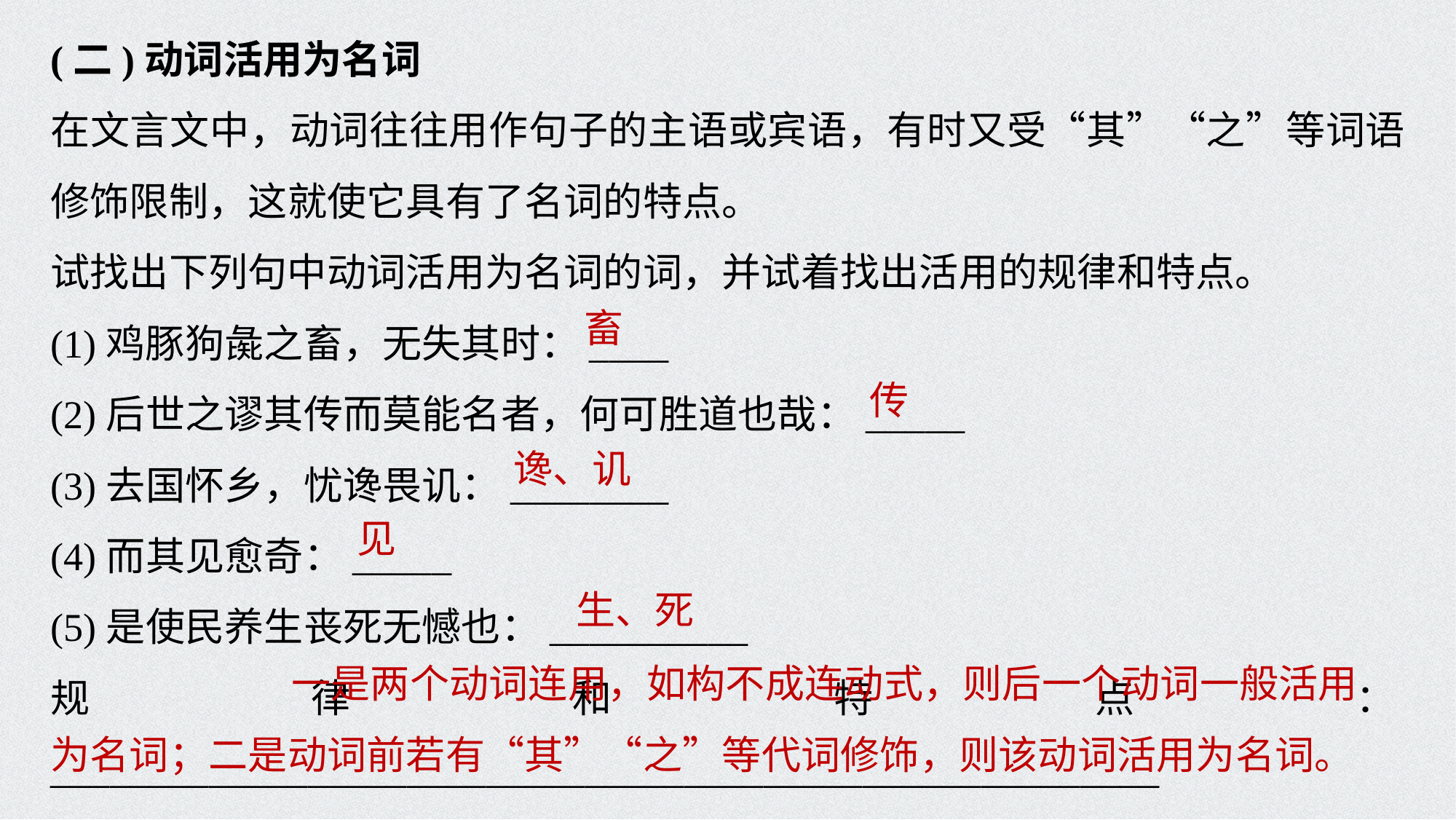

(二)动词活用为名词
在文言文中，动词往往用作句子的主语或宾语，有时又受“其”“之”等词语修饰限制，这就使它具有了名词的特点。
试找出下列句中动词活用为名词的词，并试着找出活用的规律和特点。
(1)鸡豚狗彘之畜，无失其时：____
(2)后世之谬其传而莫能名者，何可胜道也哉：_____
(3)去国怀乡，忧谗畏讥：________
(4)而其见愈奇：_____
(5)是使民养生丧死无憾也：__________
规律和特点：________________________________________________________
____________________________________________________________________
畜
传
谗、讥
见
生、死
一是两个动词连用，如构不成连动式，则后一个动词一般活用
为名词；二是动词前若有“其”“之”等代词修饰，则该动词活用为名词。